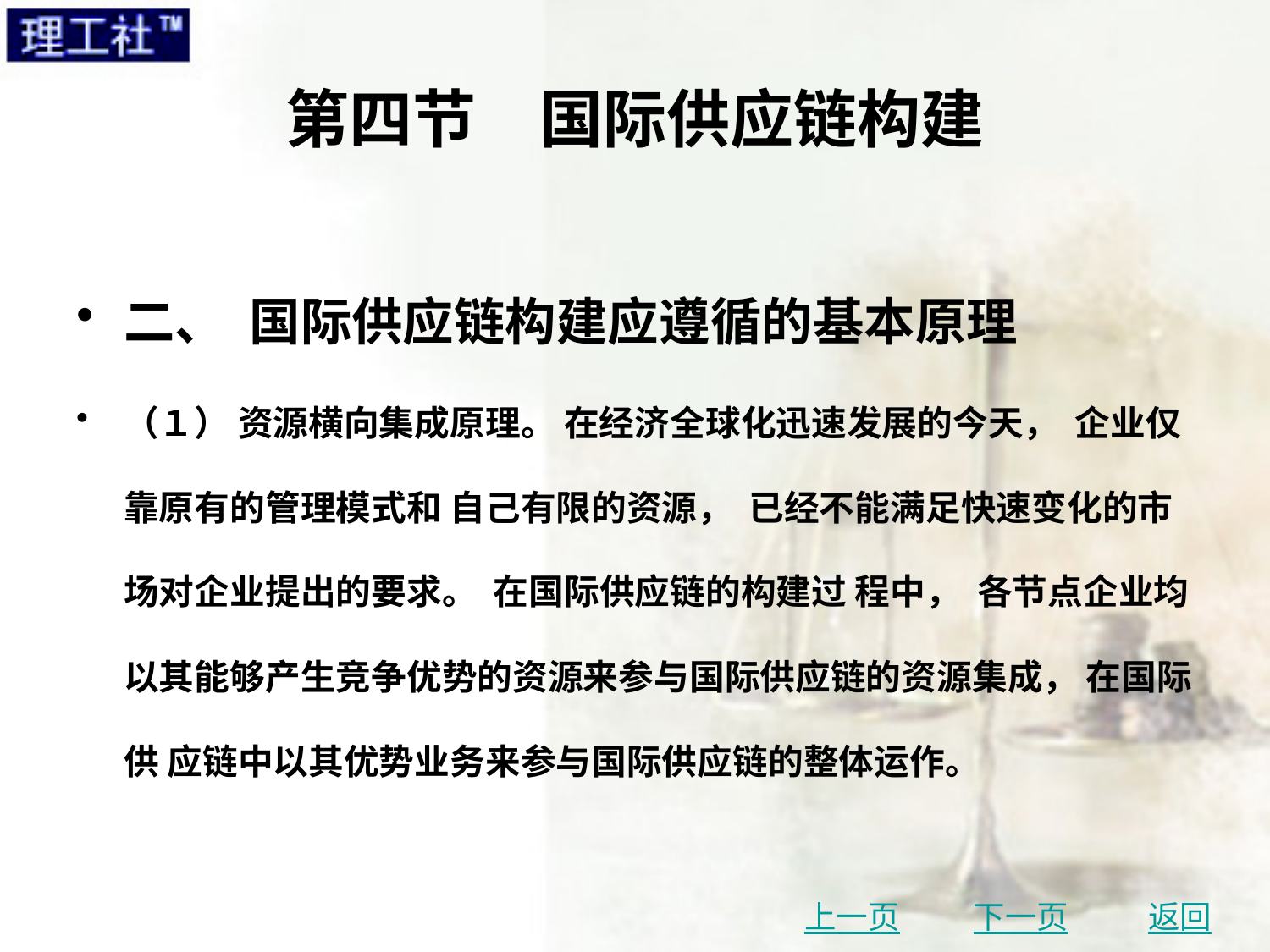

# 第四节　国际供应链构建
二、  国际供应链构建应遵循的基本原理
（１） 资源横向集成原理。 在经济全球化迅速发展的今天，  企业仅靠原有的管理模式和 自己有限的资源，  已经不能满足快速变化的市场对企业提出的要求。  在国际供应链的构建过 程中，  各节点企业均以其能够产生竞争优势的资源来参与国际供应链的资源集成， 在国际供 应链中以其优势业务来参与国际供应链的整体运作。

上一页
下一页
返回